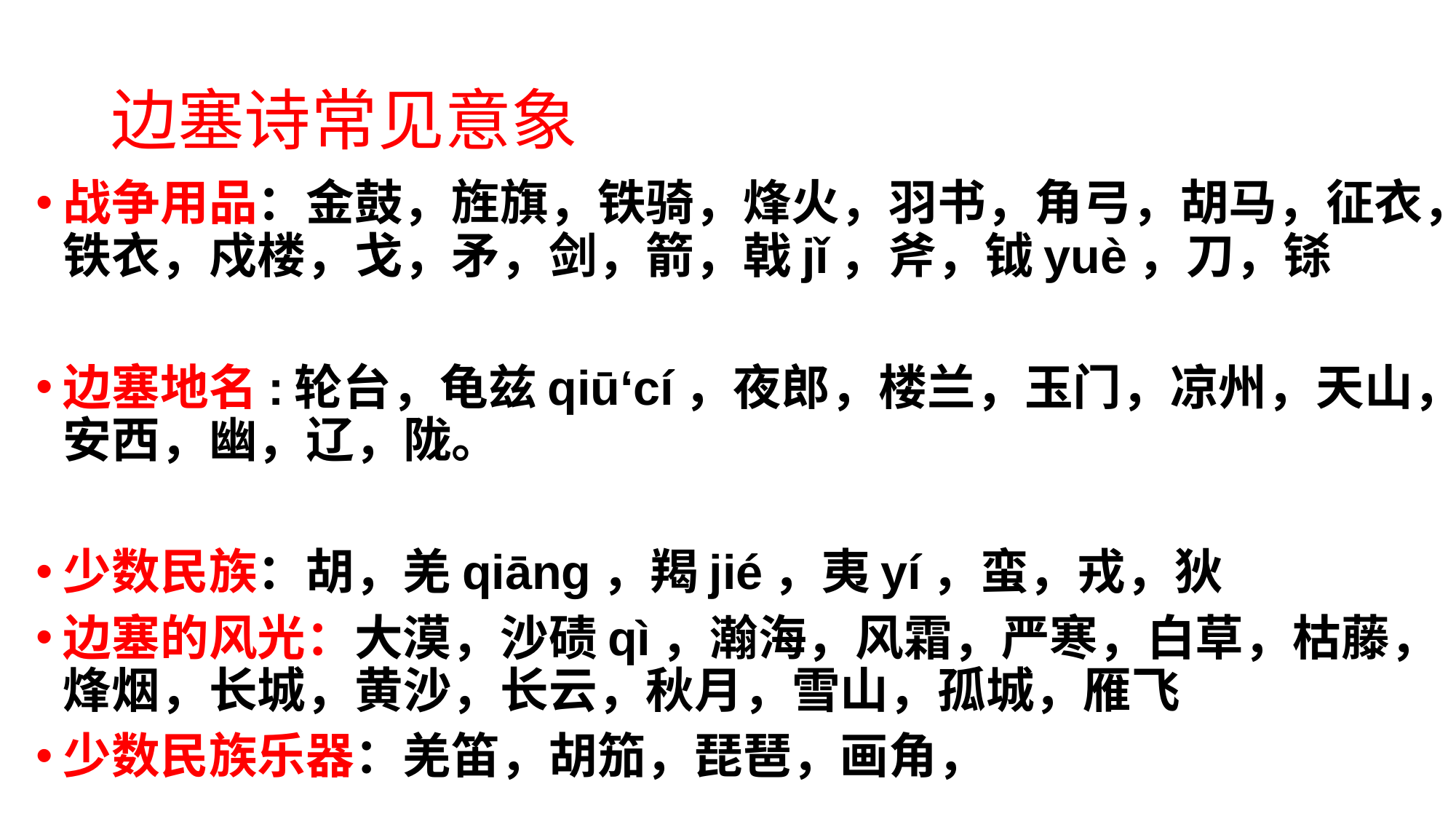

# 边塞诗常见意象
战争用品：金鼓，旌旗，铁骑，烽火，羽书，角弓，胡马，征衣，铁衣，戍楼，戈，矛，剑，箭，戟jǐ，斧，钺yuè，刀，铩

边塞地名:轮台，龟兹qiū‘cí，夜郎，楼兰，玉门，凉州，天山，安西，幽，辽，陇。

少数民族：胡，羌qiāng，羯jié，夷yí，蛮，戎，狄
边塞的风光：大漠，沙碛qì，瀚海，风霜，严寒，白草，枯藤，烽烟，长城，黄沙，长云，秋月，雪山，孤城，雁飞
少数民族乐器：羌笛，胡笳，琵琶，画角，